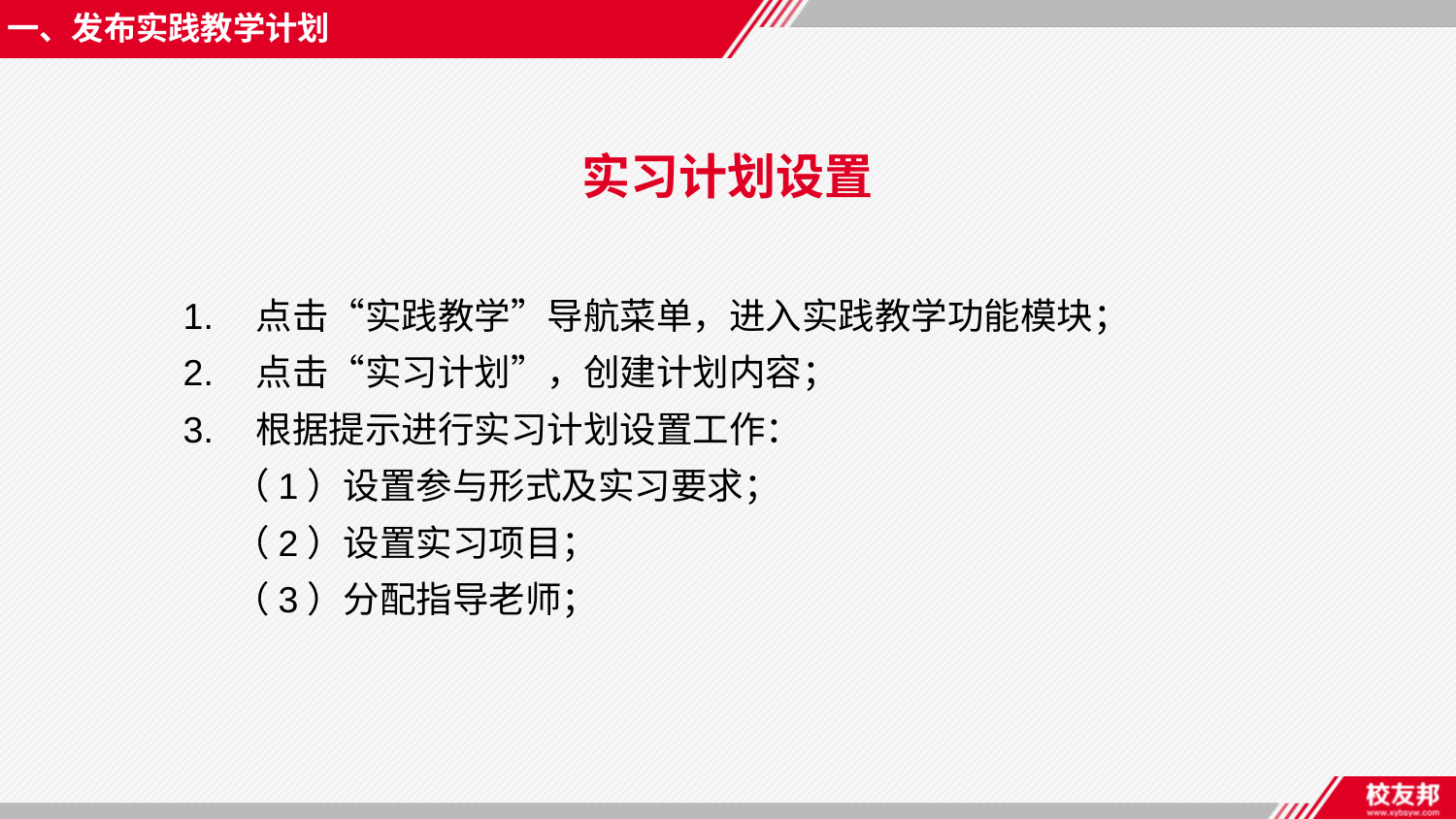

一、发布实践教学计划
实习计划设置

点击“实践教学”导航菜单，进入实践教学功能模块；
点击“实习计划”，创建计划内容；
根据提示进行实习计划设置工作：
     （1）设置参与形式及实习要求；
     （2）设置实习项目；
     （3）分配指导老师；